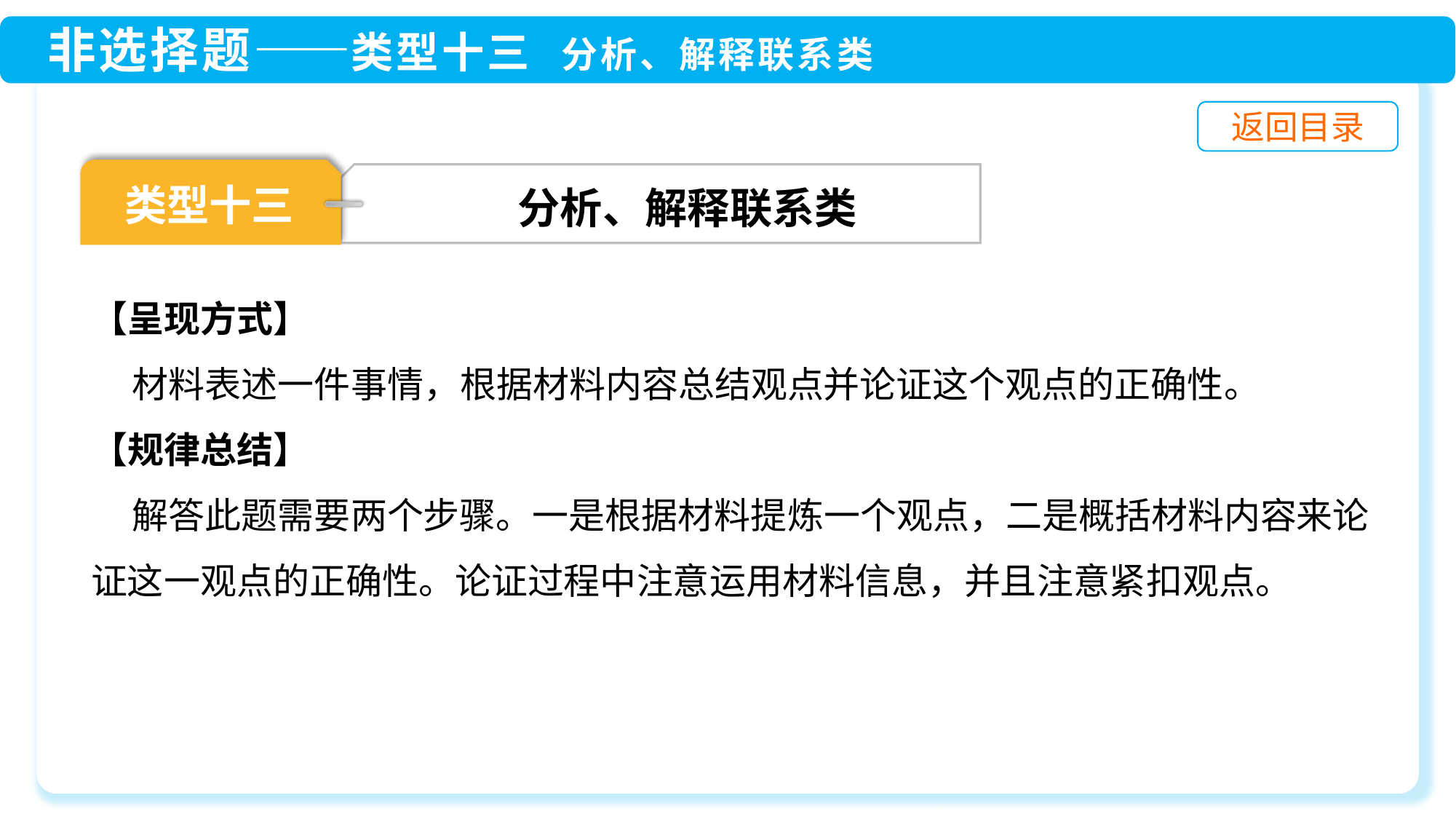

类型十三
分析、解释联系类

【呈现方式】
    材料表述一件事情，根据材料内容总结观点并论证这个观点的正确性。
【规律总结】
    解答此题需要两个步骤。一是根据材料提炼一个观点，二是概括材料内容来论证这一观点的正确性。论证过程中注意运用材料信息，并且注意紧扣观点。